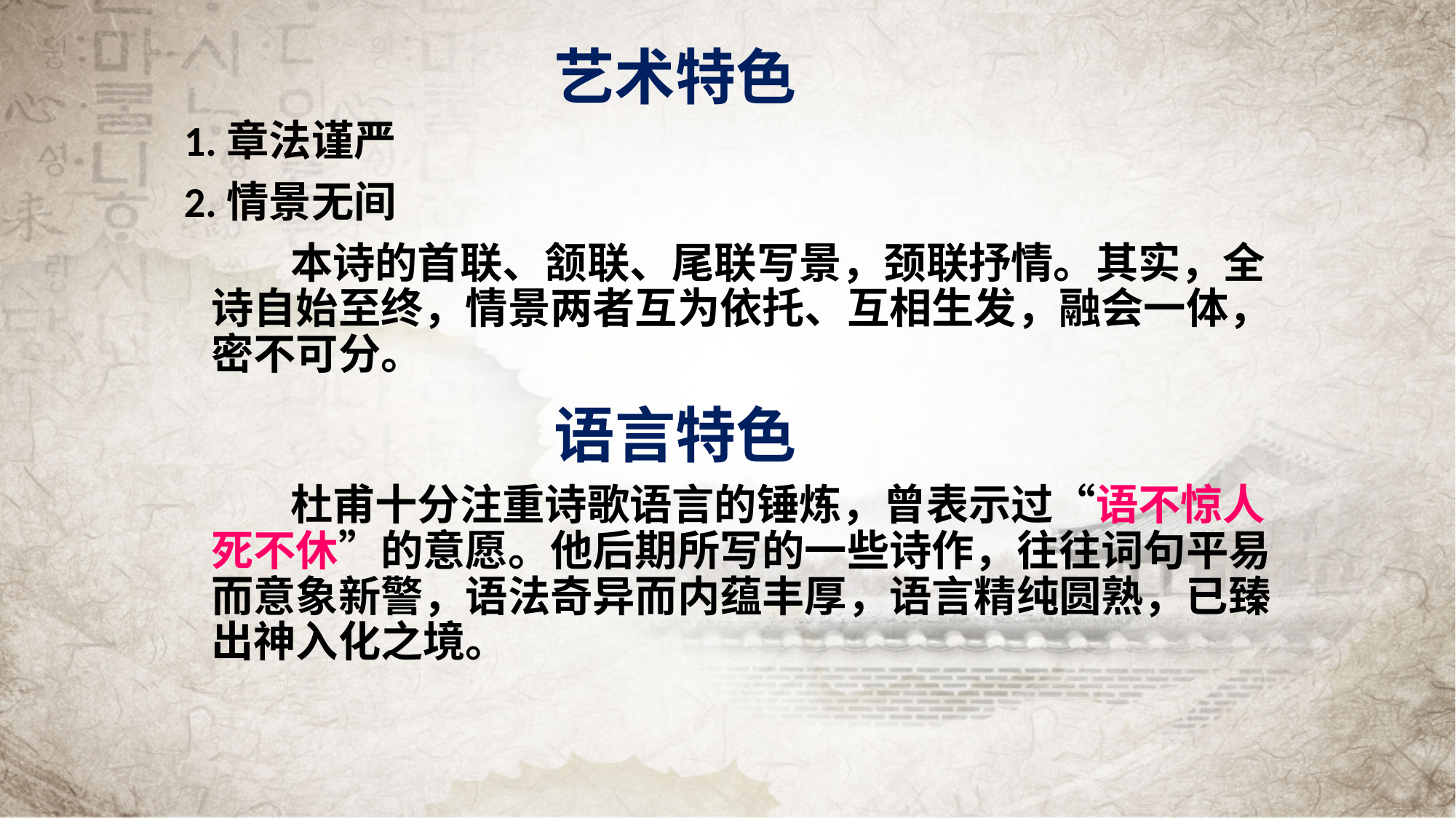

# 艺术特色
1.章法谨严
2.情景无间
          本诗的首联、颔联、尾联写景，颈联抒情。其实，全诗自始至终，情景两者互为依托、互相生发，融会一体，密不可分。
语言特色
          杜甫十分注重诗歌语言的锤炼，曾表示过“语不惊人死不休”的意愿。他后期所写的一些诗作，往往词句平易而意象新警，语法奇异而内蕴丰厚，语言精纯圆熟，已臻出神入化之境。